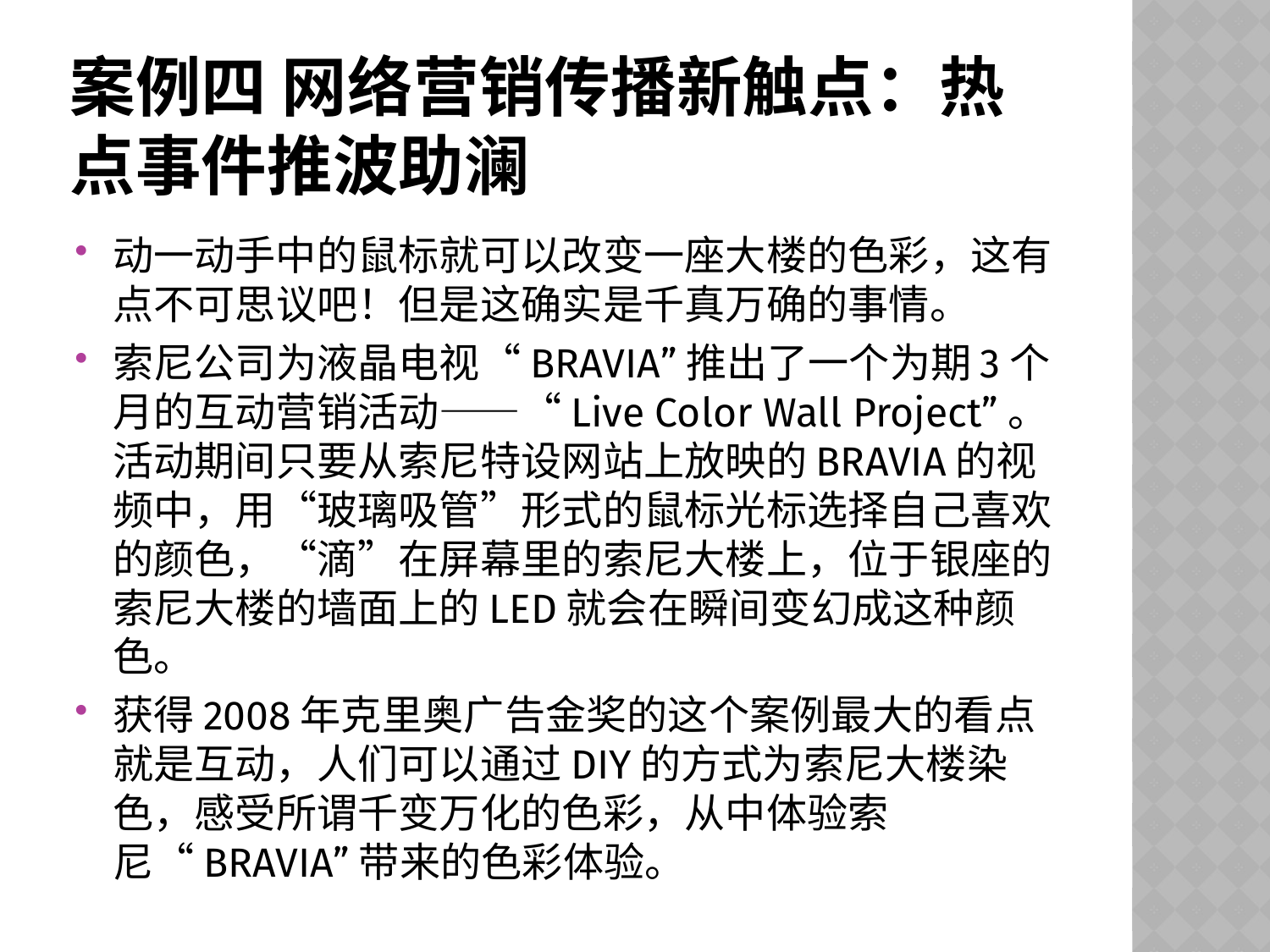

# 案例四 网络营销传播新触点：热点事件推波助澜
动一动手中的鼠标就可以改变一座大楼的色彩，这有点不可思议吧！但是这确实是千真万确的事情。
索尼公司为液晶电视“BRAVIA”推出了一个为期3个月的互动营销活动——“Live Color Wall Project”。活动期间只要从索尼特设网站上放映的BRAVIA的视频中，用“玻璃吸管”形式的鼠标光标选择自己喜欢的颜色，“滴”在屏幕里的索尼大楼上，位于银座的索尼大楼的墙面上的LED就会在瞬间变幻成这种颜色。
获得2008年克里奥广告金奖的这个案例最大的看点就是互动，人们可以通过DIY的方式为索尼大楼染色，感受所谓千变万化的色彩，从中体验索尼“BRAVIA”带来的色彩体验。